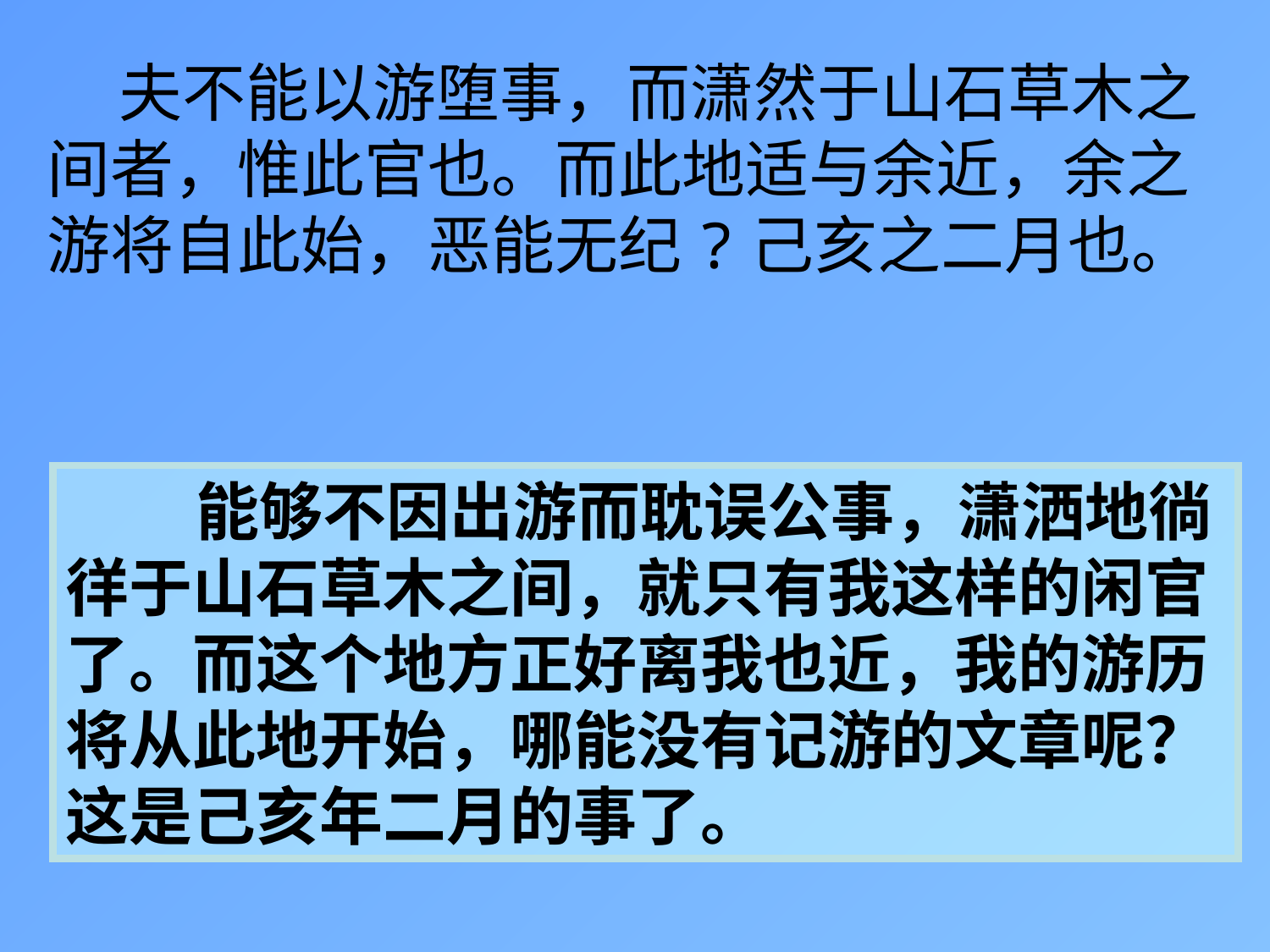

夫不能以游堕事，而潇然于山石草木之间者，惟此官也。而此地适与余近，余之游将自此始，恶能无纪?己亥之二月也。
        能够不因出游而耽误公事，潇洒地徜徉于山石草木之间，就只有我这样的闲官了。而这个地方正好离我也近，我的游历将从此地开始，哪能没有记游的文章呢？这是己亥年二月的事了。